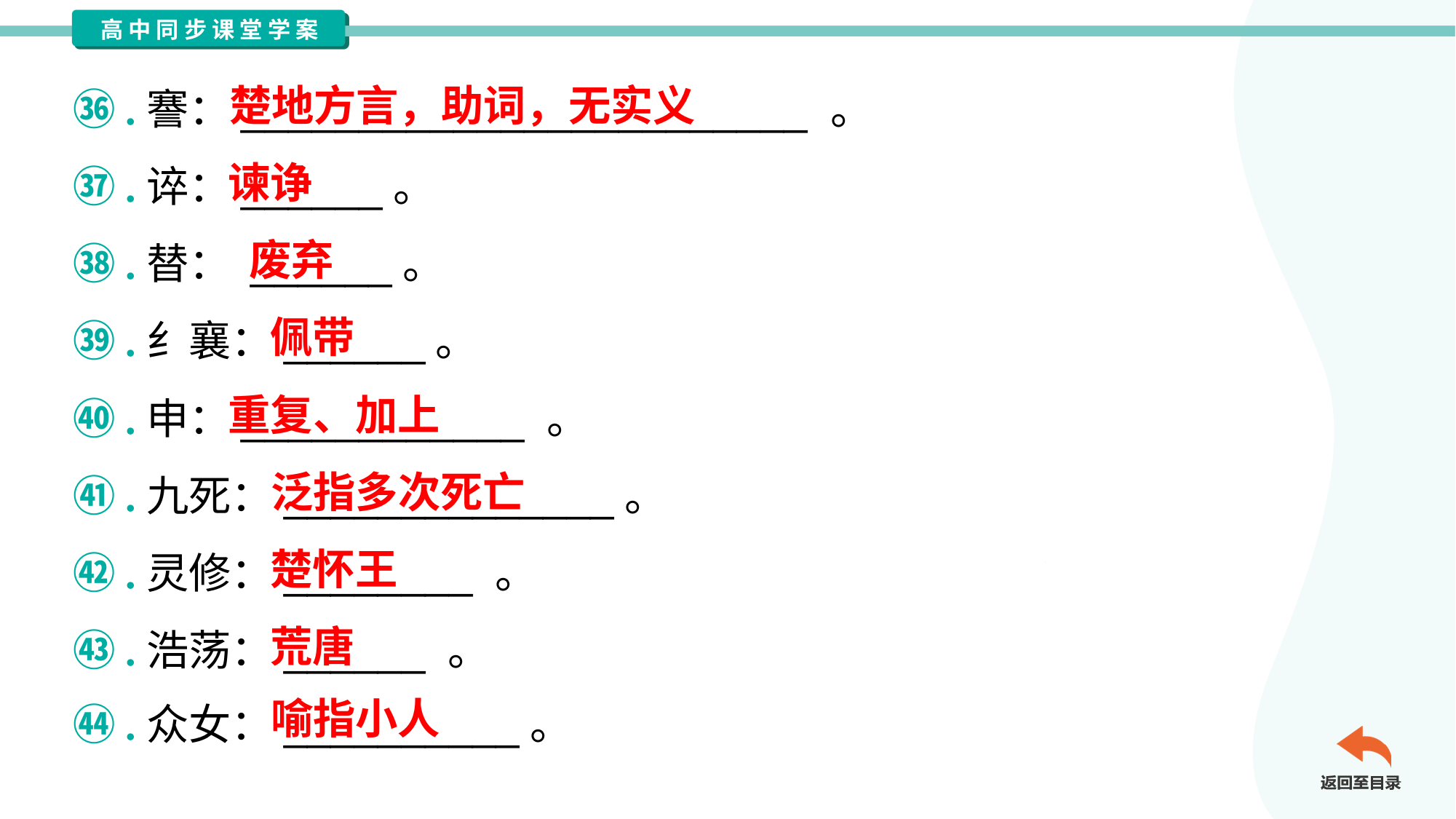

楚地方言，助词，无实义
㊱.謇：________________________ 。
㊲.谇：______。
㊳.替： ______。
㊴.纟襄：______。
㊵.申：____________ 。
㊶.九死：______________。
㊷.灵修：________ 。
㊸.浩荡：______ 。
㊹.众女：__________。
谏诤
废弃
佩带
重复、加上
泛指多次死亡
楚怀王
荒唐
喻指小人